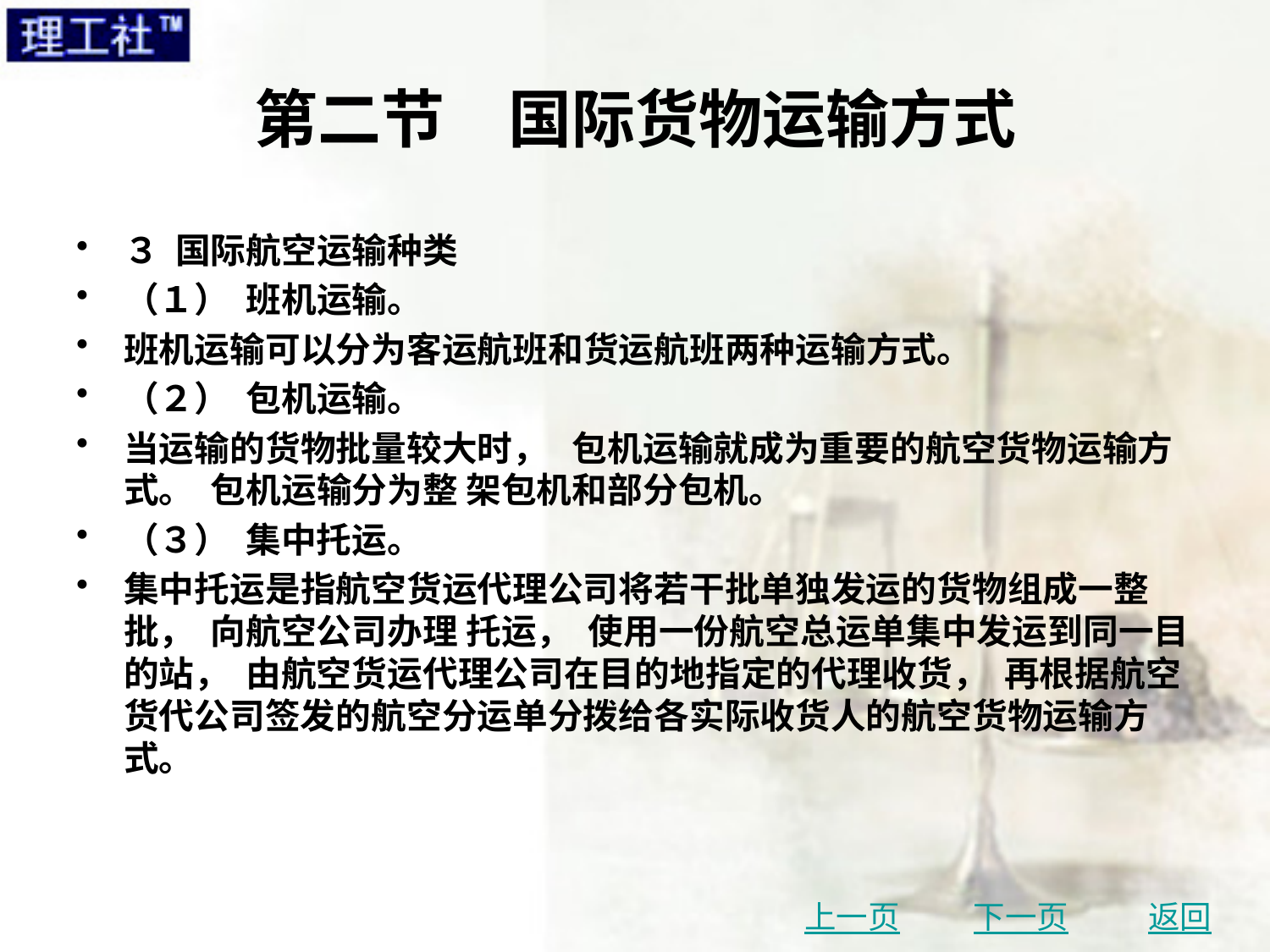

# 第二节　国际货物运输方式
３  国际航空运输种类
（１）  班机运输。
班机运输可以分为客运航班和货运航班两种运输方式。
（２）  包机运输。
当运输的货物批量较大时，   包机运输就成为重要的航空货物运输方式。  包机运输分为整 架包机和部分包机。
（３）  集中托运。
集中托运是指航空货运代理公司将若干批单独发运的货物组成一整批，  向航空公司办理 托运，  使用一份航空总运单集中发运到同一目的站，  由航空货运代理公司在目的地指定的代理收货，  再根据航空货代公司签发的航空分运单分拨给各实际收货人的航空货物运输方式。

上一页
下一页
返回